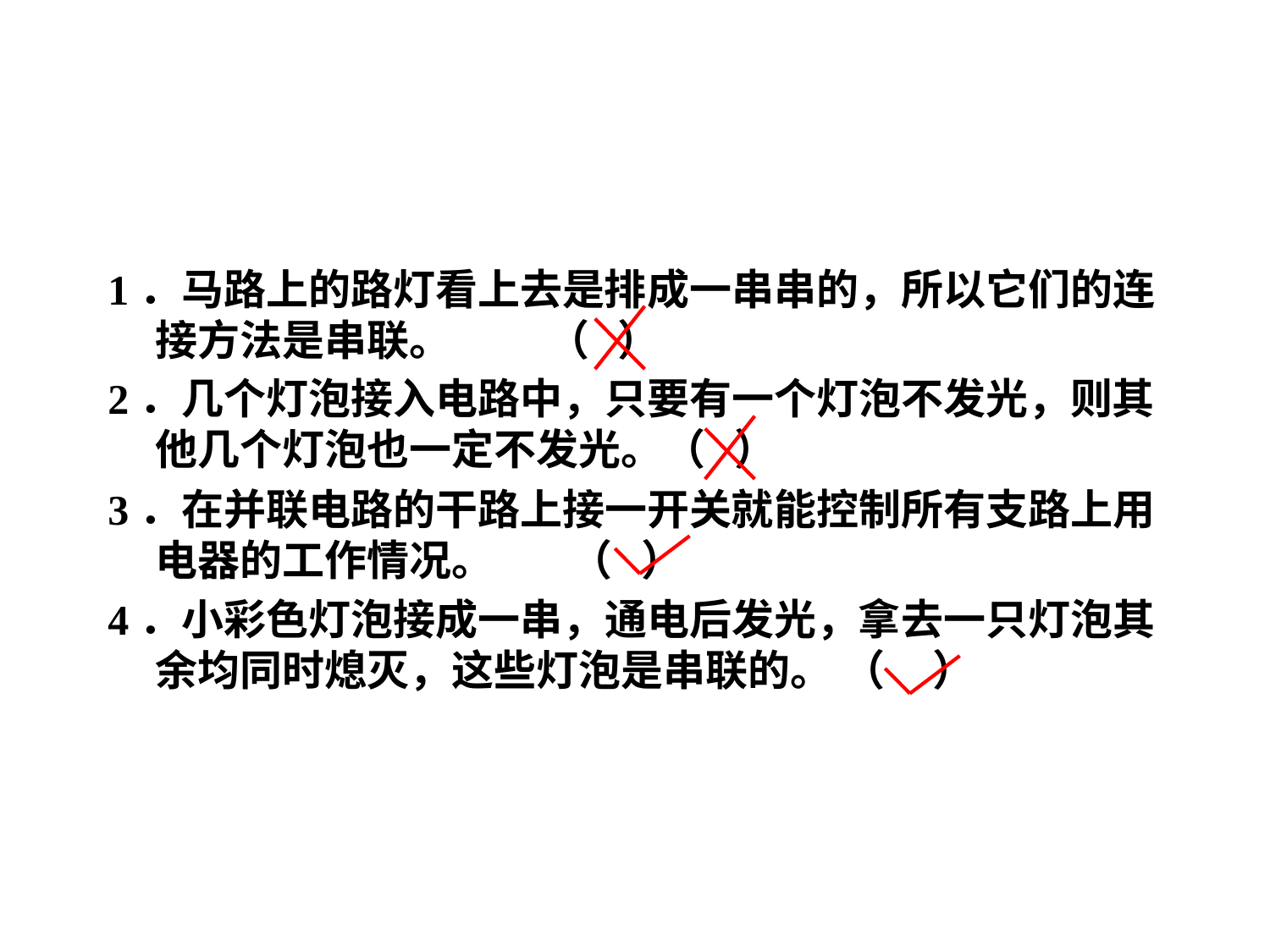

1．马路上的路灯看上去是排成一串串的，所以它们的连接方法是串联。          （   ）
2．几个灯泡接入电路中，只要有一个灯泡不发光，则其他几个灯泡也一定不发光。（   ）
3．在并联电路的干路上接一开关就能控制所有支路上用电器的工作情况。        （   ）
4．小彩色灯泡接成一串，通电后发光，拿去一只灯泡其余均同时熄灭，这些灯泡是串联的。 （     ）